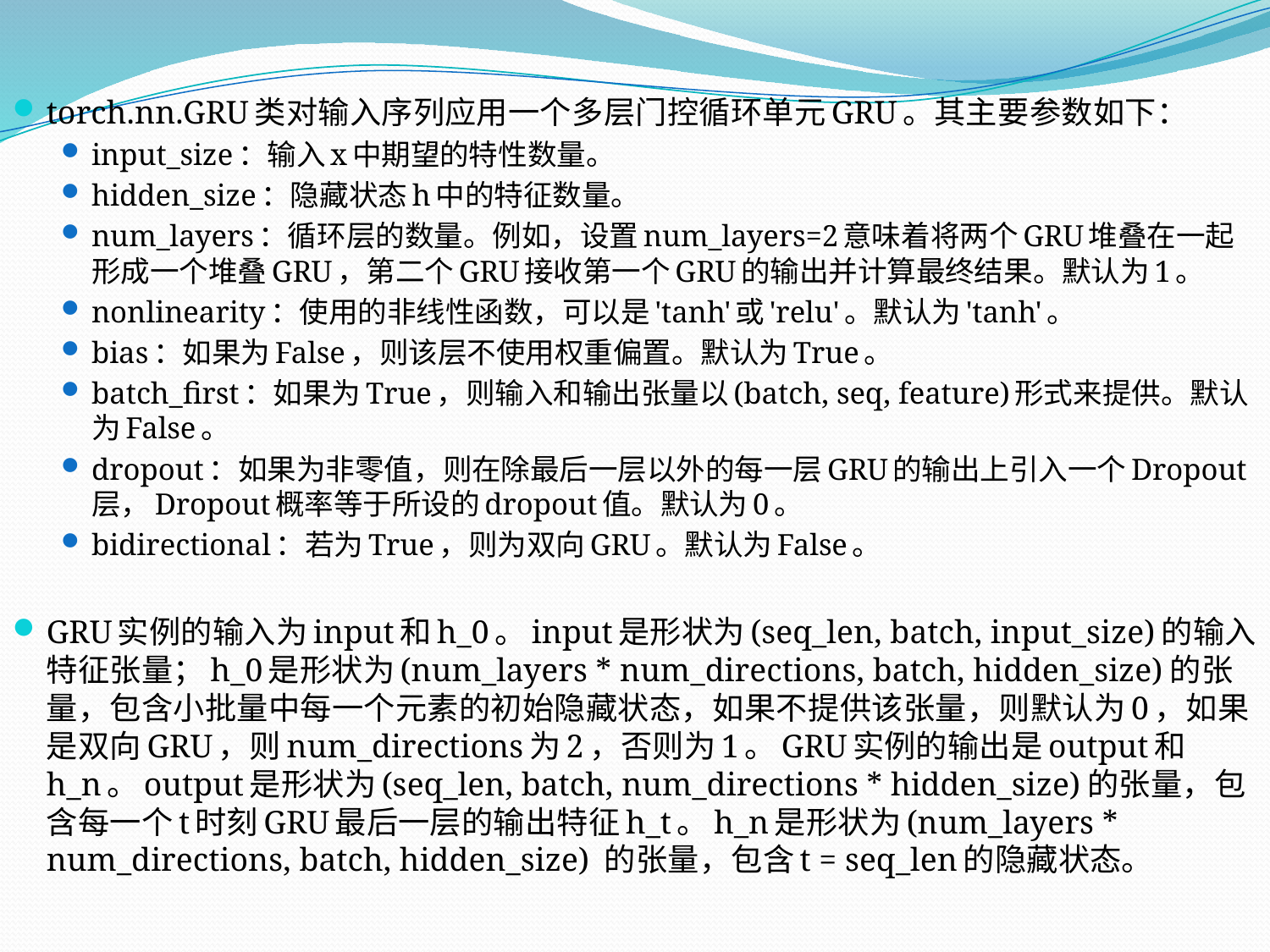

torch.nn.GRU类对输入序列应用一个多层门控循环单元GRU。其主要参数如下：
input_size：输入x中期望的特性数量。
hidden_size：隐藏状态h中的特征数量。
num_layers：循环层的数量。例如，设置num_layers=2意味着将两个GRU堆叠在一起形成一个堆叠GRU，第二个GRU接收第一个GRU的输出并计算最终结果。默认为1。
nonlinearity：使用的非线性函数，可以是'tanh'或'relu'。默认为'tanh'。
bias：如果为False，则该层不使用权重偏置。默认为True。
batch_first：如果为True，则输入和输出张量以(batch, seq, feature)形式来提供。默认为False。
dropout：如果为非零值，则在除最后一层以外的每一层GRU的输出上引入一个Dropout层，Dropout概率等于所设的dropout值。默认为0。
bidirectional：若为True，则为双向GRU。默认为False。

GRU实例的输入为input和h_0。input是形状为(seq_len, batch, input_size)的输入特征张量；h_0是形状为(num_layers * num_directions, batch, hidden_size)的张量，包含小批量中每一个元素的初始隐藏状态，如果不提供该张量，则默认为0，如果是双向GRU，则num_directions为2，否则为1。GRU实例的输出是output和h_n。output是形状为(seq_len, batch, num_directions * hidden_size)的张量，包含每一个t时刻GRU最后一层的输出特征h_t。h_n是形状为(num_layers * num_directions, batch, hidden_size) 的张量，包含t = seq_len的隐藏状态。